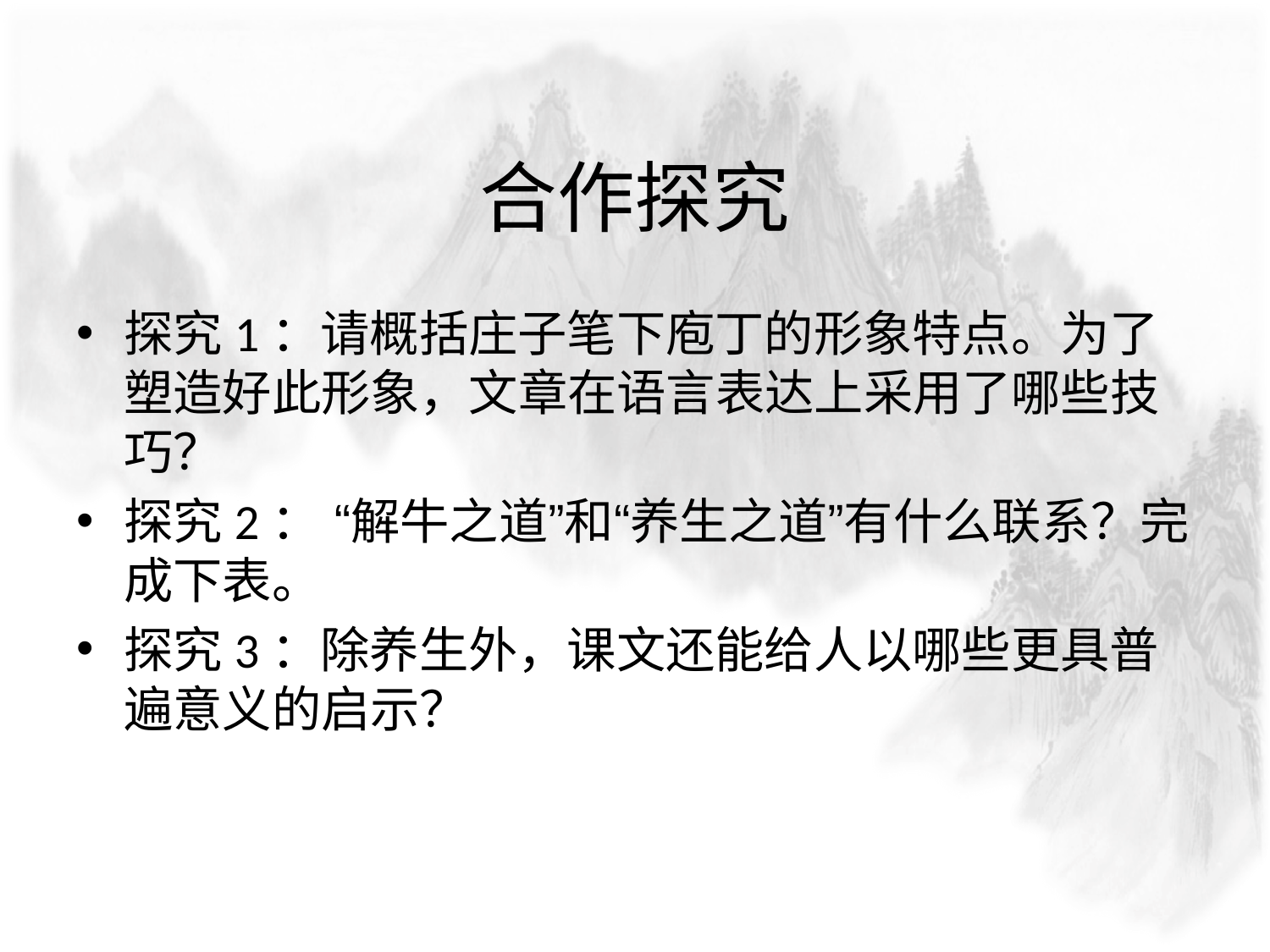

# 合作探究
探究1：请概括庄子笔下庖丁的形象特点。为了塑造好此形象，文章在语言表达上采用了哪些技巧？
探究2： “解牛之道”和“养生之道”有什么联系？完成下表。
探究3：除养生外，课文还能给人以哪些更具普遍意义的启示？